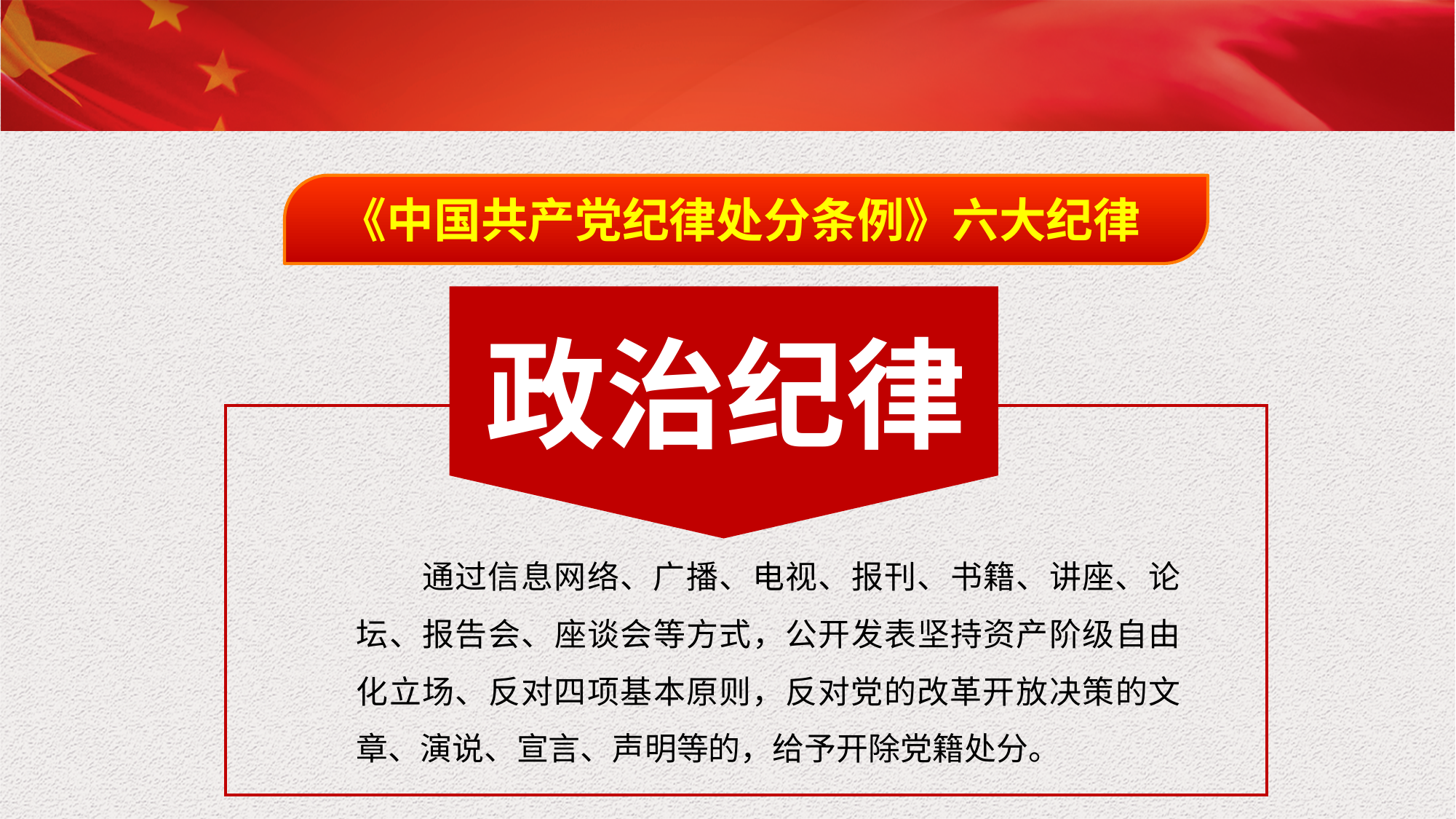

《中国共产党纪律处分条例》六大纪律
政治纪律

       通过信息网络、广播、电视、报刊、书籍、讲座、论坛、报告会、座谈会等方式，公开发表坚持资产阶级自由化立场、反对四项基本原则，反对党的改革开放决策的文章、演说、宣言、声明等的，给予开除党籍处分。